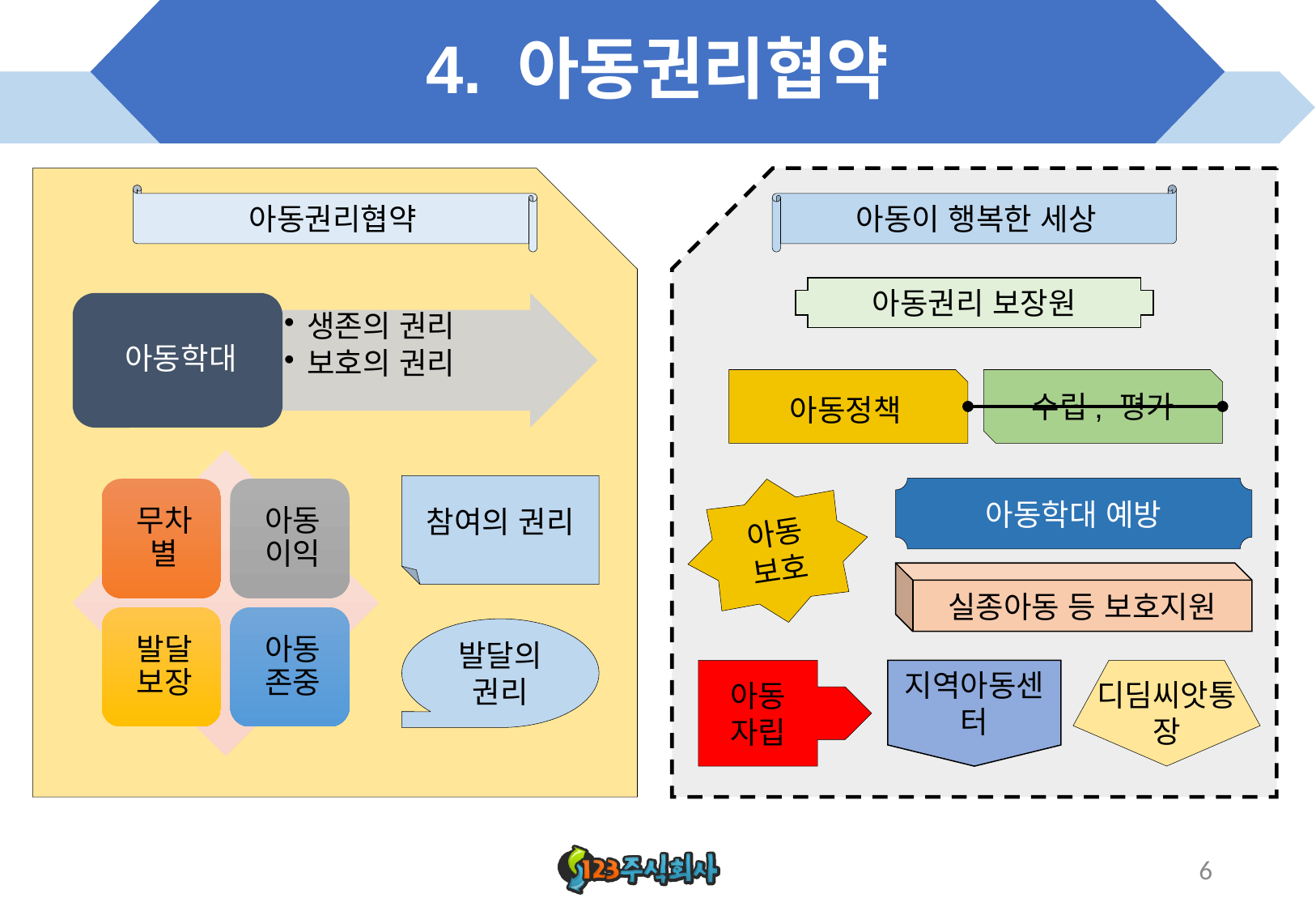

# 4. 아동권리협약

아동권리협약
아동이 행복한 세상
아동권리 보장원
생존의 권리
보호의 권리
아동학대
아동정책
수립, 평가
무차별
아동이익
발달보장
아동존중
참여의 권리
아동학대 예방
아동 보호
실종아동 등 보호지원
발달의 권리
아동 자립
지역아동센터

디딤씨앗통장
6